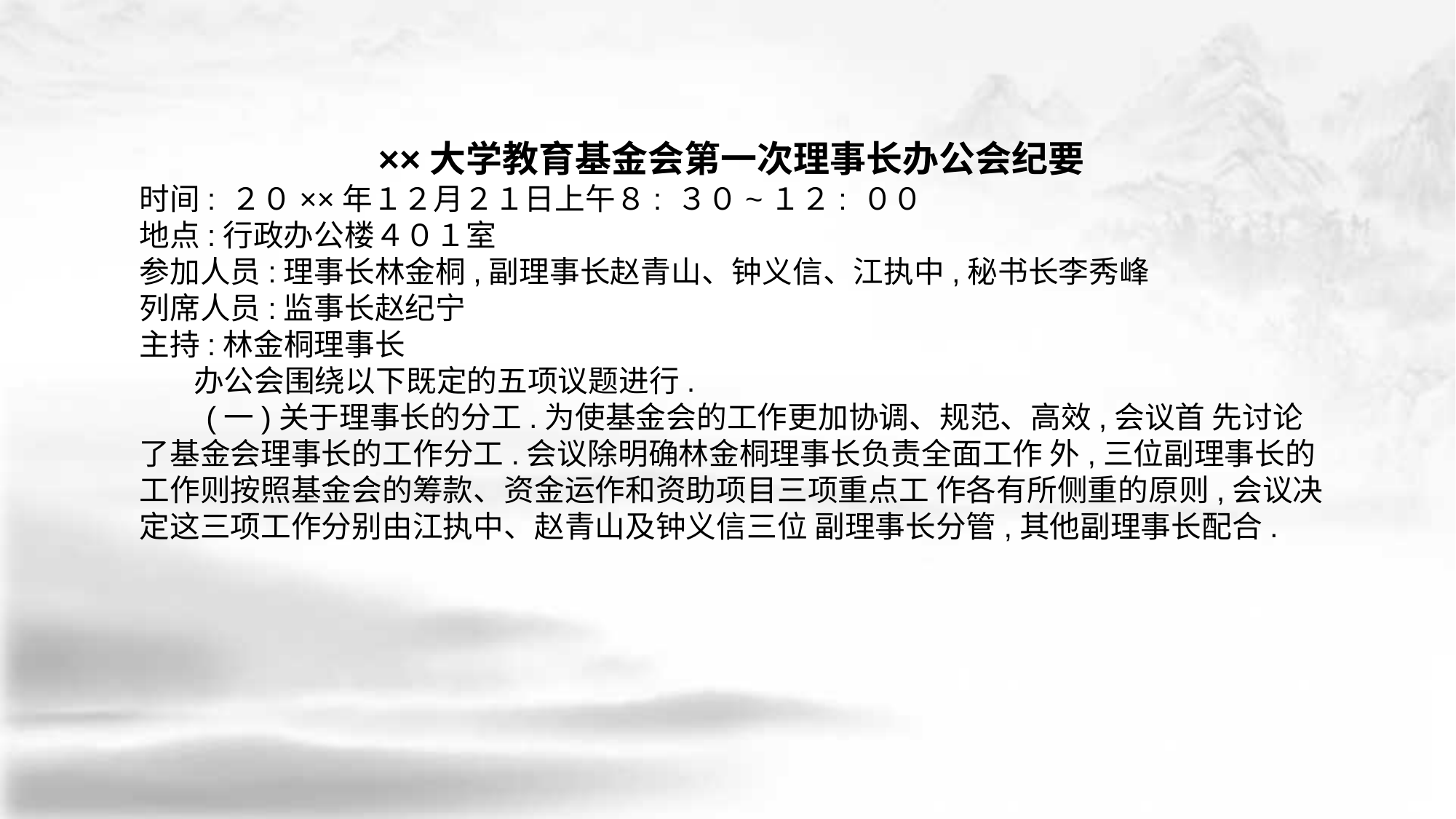

××大学教育基金会第一次理事长办公会纪要
时间: ２０××年１２月２１日上午８: ３０~１２: ００
地点:行政办公楼４０１室
参加人员:理事长林金桐,副理事长赵青山、钟义信、江执中,秘书长李秀峰
列席人员:监事长赵纪宁
主持:林金桐理事长
       办公会围绕以下既定的五项议题进行.
        (一)关于理事长的分工.为使基金会的工作更加协调、规范、高效,会议首 先讨论了基金会理事长的工作分工.会议除明确林金桐理事长负责全面工作 外,三位副理事长的工作则按照基金会的筹款、资金运作和资助项目三项重点工 作各有所侧重的原则,会议决定这三项工作分别由江执中、赵青山及钟义信三位 副理事长分管,其他副理事长配合.